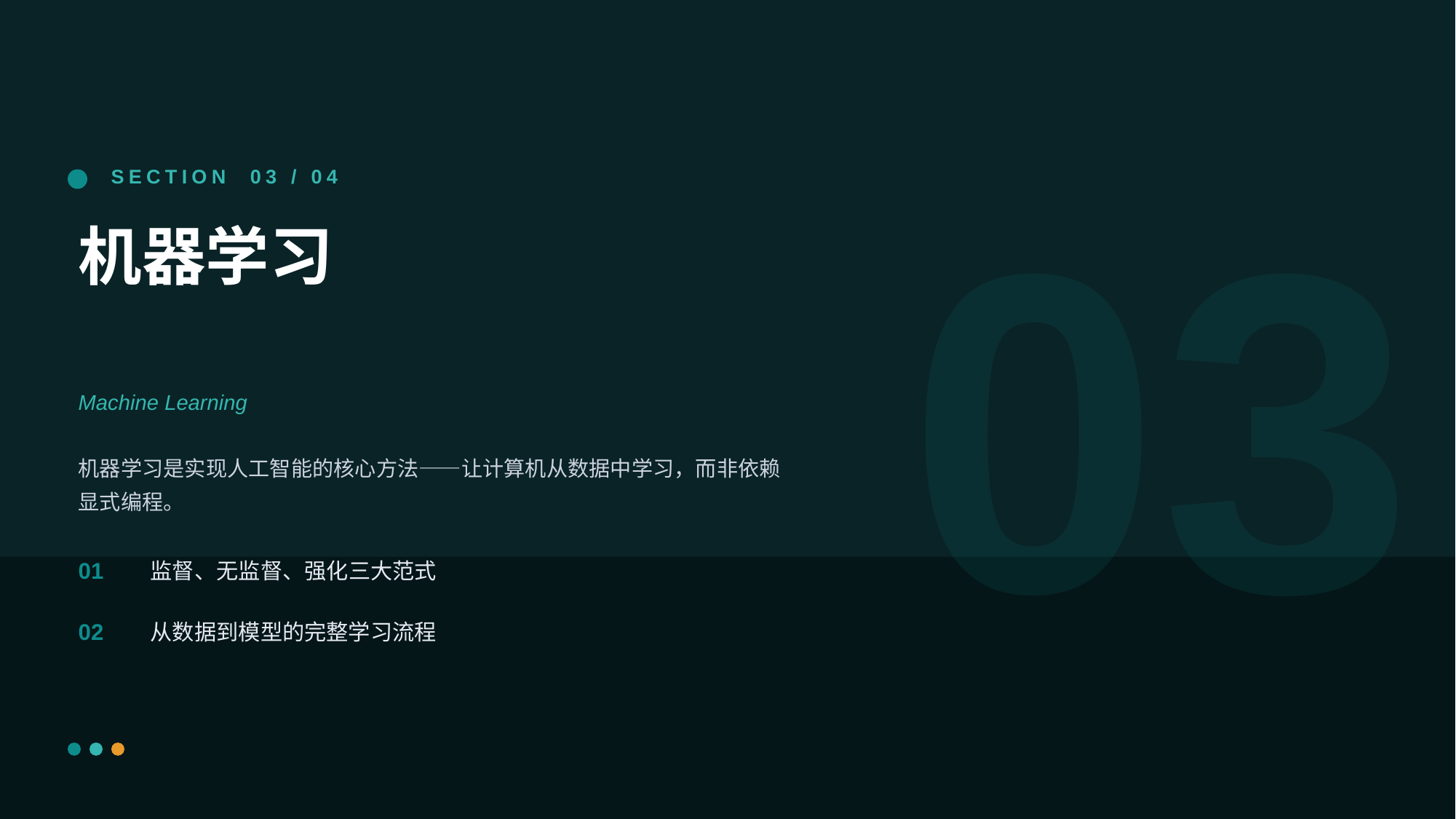

03
SECTION  03 / 04

机器学习
Machine Learning
机器学习是实现人工智能的核心方法——让计算机从数据中学习，而非依赖显式编程。
01
监督、无监督、强化三大范式

02
从数据到模型的完整学习流程